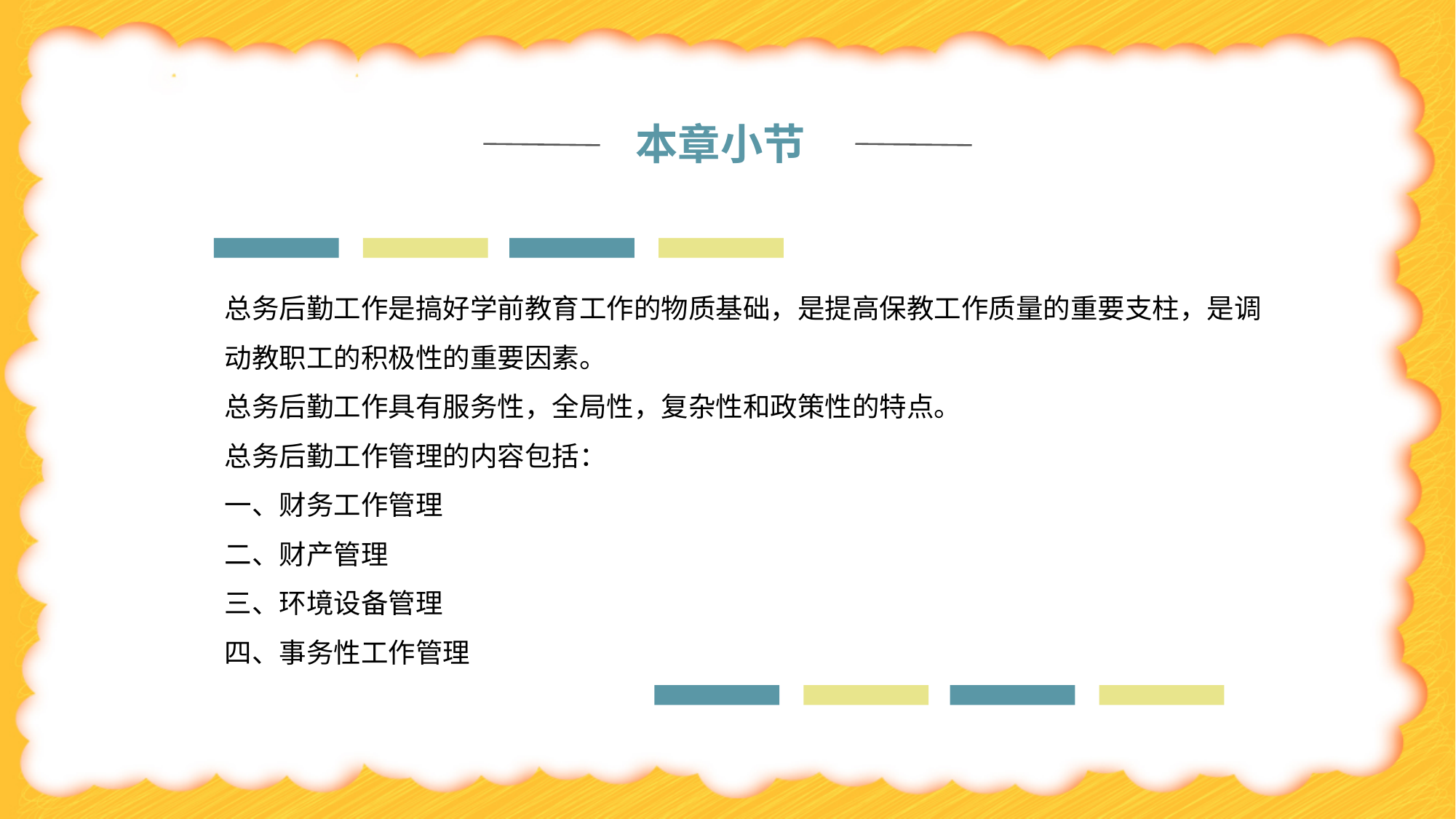

本章小节

总务后勤工作是搞好学前教育工作的物质基础，是提高保教工作质量的重要支柱，是调动教职工的积极性的重要因素。
总务后勤工作具有服务性，全局性，复杂性和政策性的特点。
总务后勤工作管理的内容包括：
一、财务工作管理
二、财产管理
三、环境设备管理
四、事务性工作管理